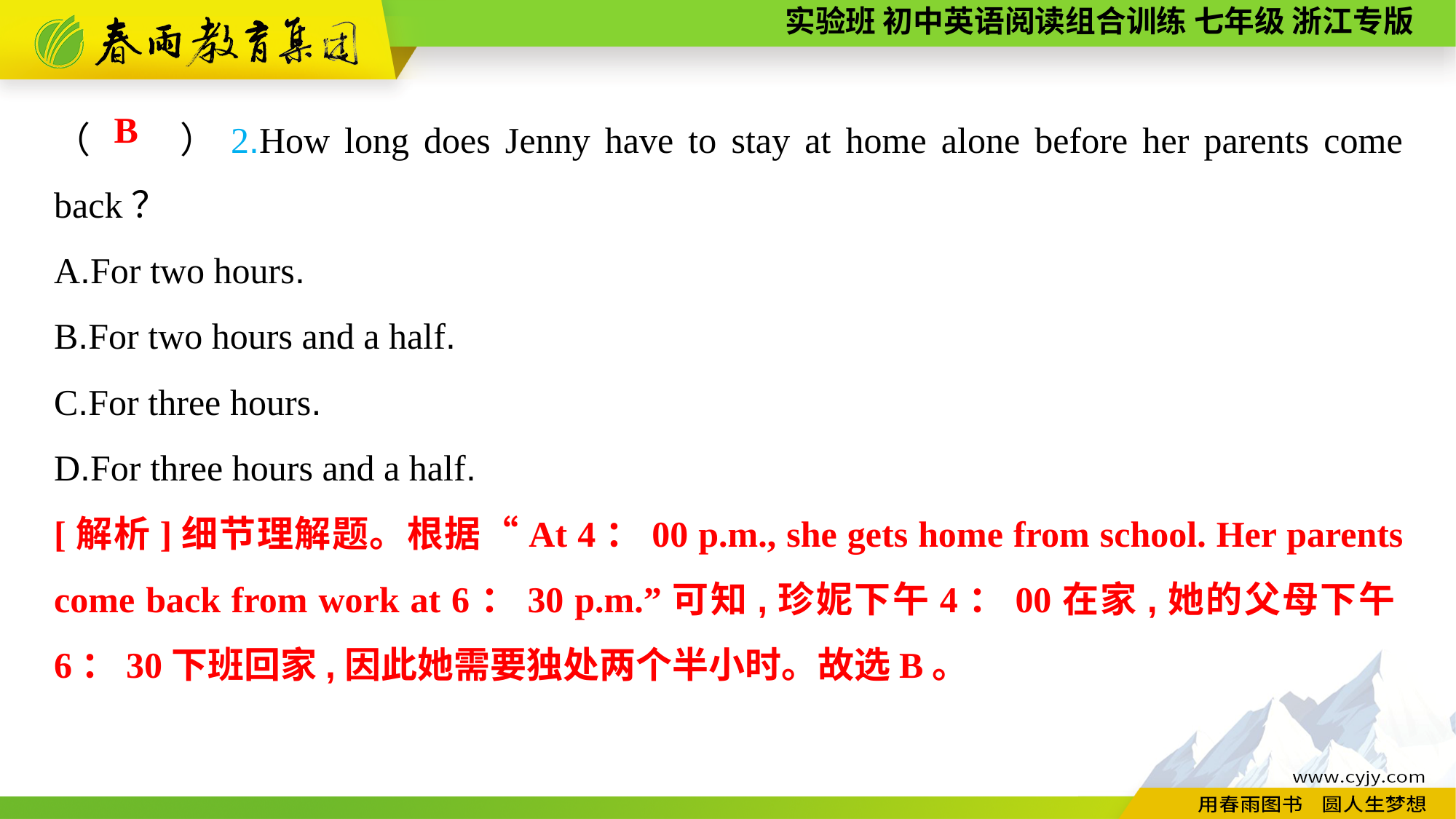

（　　）2.How long does Jenny have to stay at home alone before her parents come back？
A.For two hours.
B.For two hours and a half.
C.For three hours.
D.For three hours and a half.
B
[解析]细节理解题。根据“At 4：00 p.m., she gets home from school. Her parents come back from work at 6：30 p.m.”可知,珍妮下午4：00在家,她的父母下午6：30下班回家,因此她需要独处两个半小时。故选B。